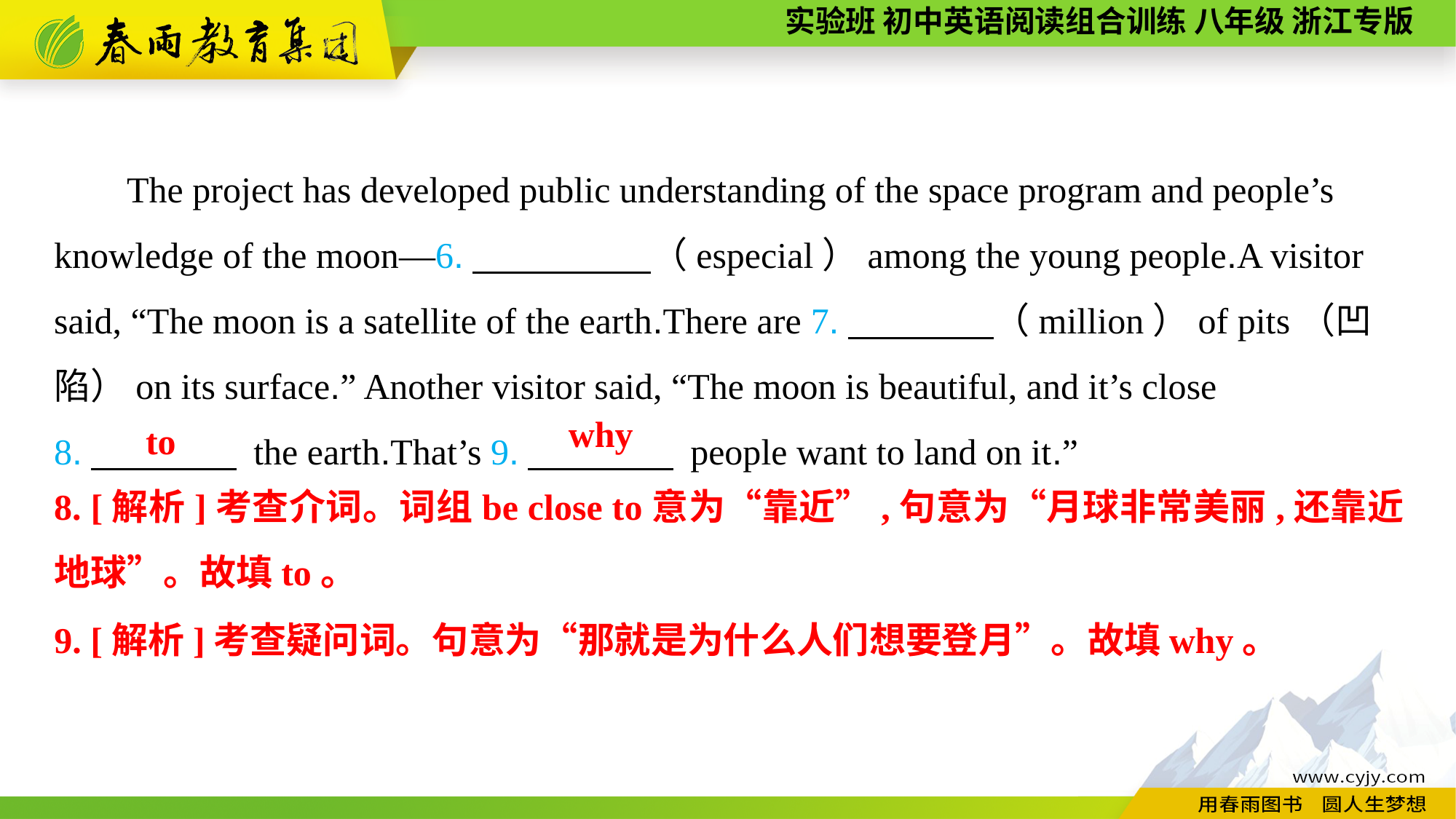

The project has developed public understanding of the space program and people’s knowledge of the moon—6.　　    　　（especial）among the young people.A visitor said, “The moon is a satellite of the earth.There are 7.　　　　（million）of pits（凹陷）on its surface.” Another visitor said, “The moon is beautiful, and it’s close
8.　　　　 the earth.That’s 9.　　　　 people want to land on it.”
why
to
8. [解析]考查介词。词组be close to意为“靠近”,句意为“月球非常美丽,还靠近地球”。故填to。
9. [解析]考查疑问词。句意为“那就是为什么人们想要登月”。故填why。